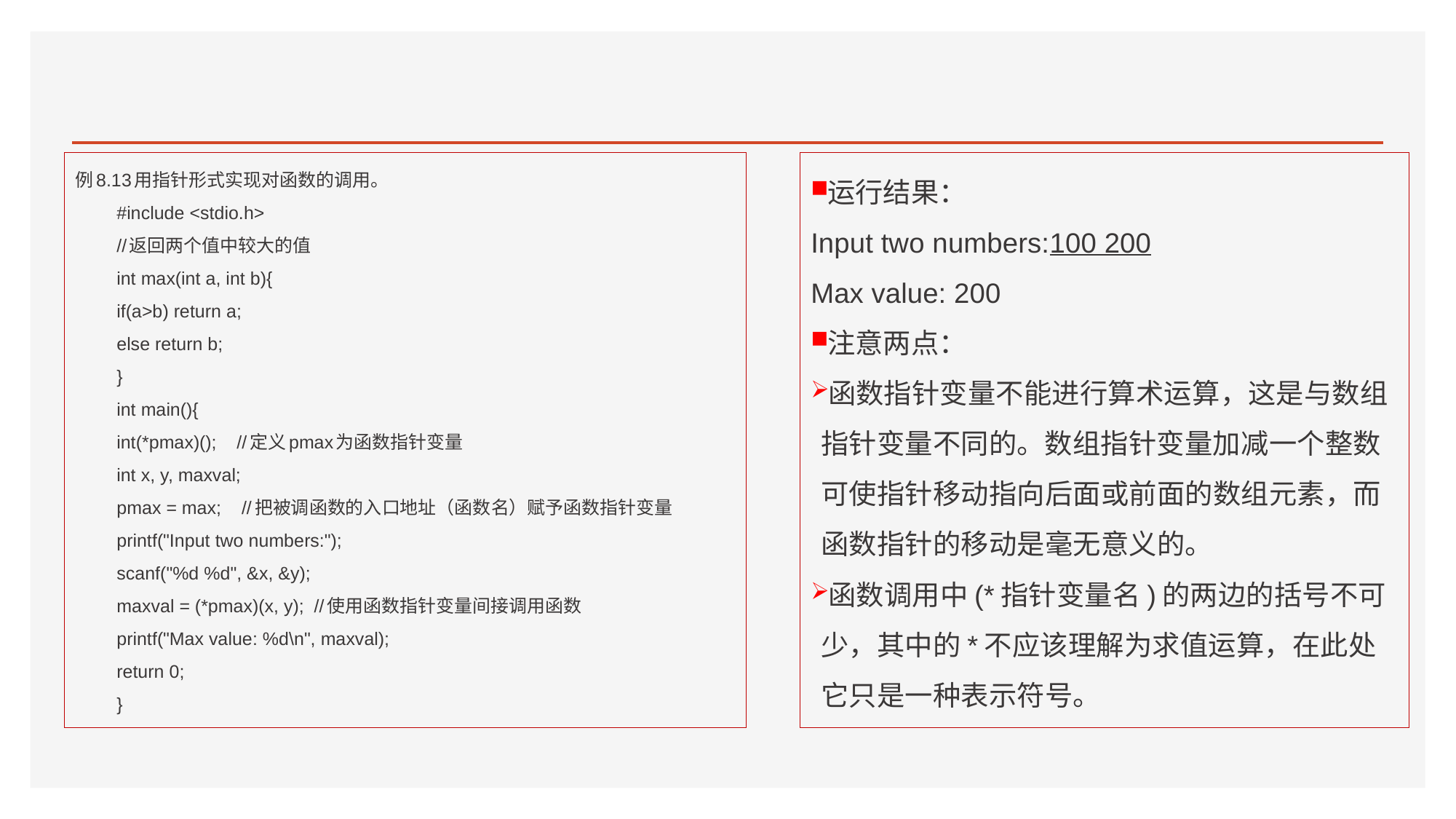

#
例8.13用指针形式实现对函数的调用。
#include <stdio.h>
//返回两个值中较大的值
int max(int a, int b){
if(a>b) return a;
else return b;
}
int main(){
int(*pmax)();    //定义pmax为函数指针变量
int x, y, maxval;
pmax = max;    //把被调函数的入口地址（函数名）赋予函数指针变量
printf("Input two numbers:");
scanf("%d %d", &x, &y);
maxval = (*pmax)(x, y);  //使用函数指针变量间接调用函数
printf("Max value: %d\n", maxval);
return 0;
}
运行结果：
Input two numbers:100 200
Max value: 200
注意两点：
函数指针变量不能进行算术运算，这是与数组指针变量不同的。数组指针变量加减一个整数可使指针移动指向后面或前面的数组元素，而函数指针的移动是毫无意义的。
函数调用中(*指针变量名)的两边的括号不可少，其中的*不应该理解为求值运算，在此处它只是一种表示符号。